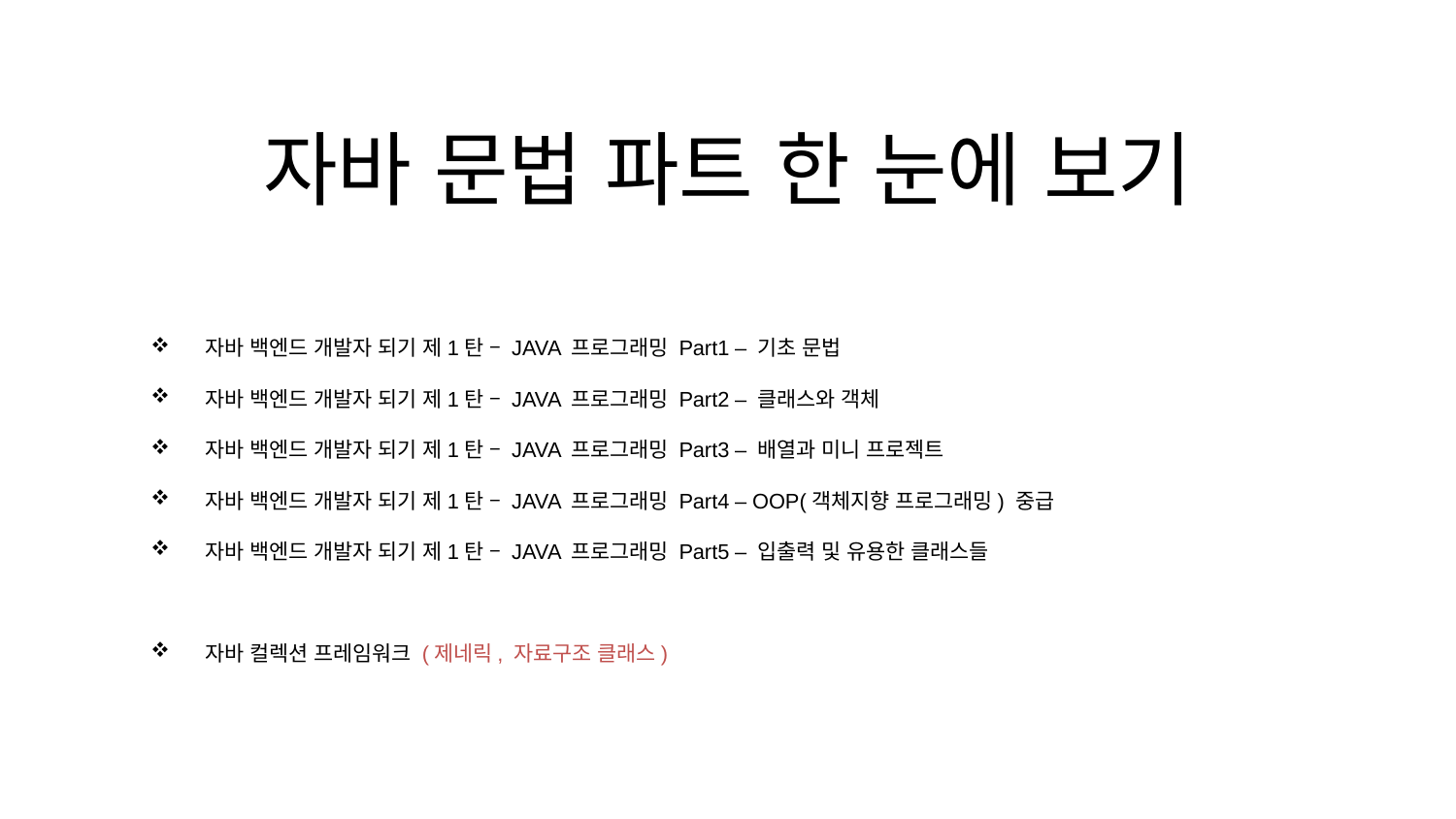

자바 문법 파트 한 눈에 보기
자바 백엔드 개발자 되기 제1탄 – JAVA 프로그래밍 Part1 – 기초 문법
자바 백엔드 개발자 되기 제1탄 – JAVA 프로그래밍 Part2 – 클래스와 객체
자바 백엔드 개발자 되기 제1탄 – JAVA 프로그래밍 Part3 – 배열과 미니 프로젝트
자바 백엔드 개발자 되기 제1탄 – JAVA 프로그래밍 Part4 – OOP(객체지향 프로그래밍) 중급
자바 백엔드 개발자 되기 제1탄 – JAVA 프로그래밍 Part5 – 입출력 및 유용한 클래스들
자바 컬렉션 프레임워크 (제네릭, 자료구조 클래스)